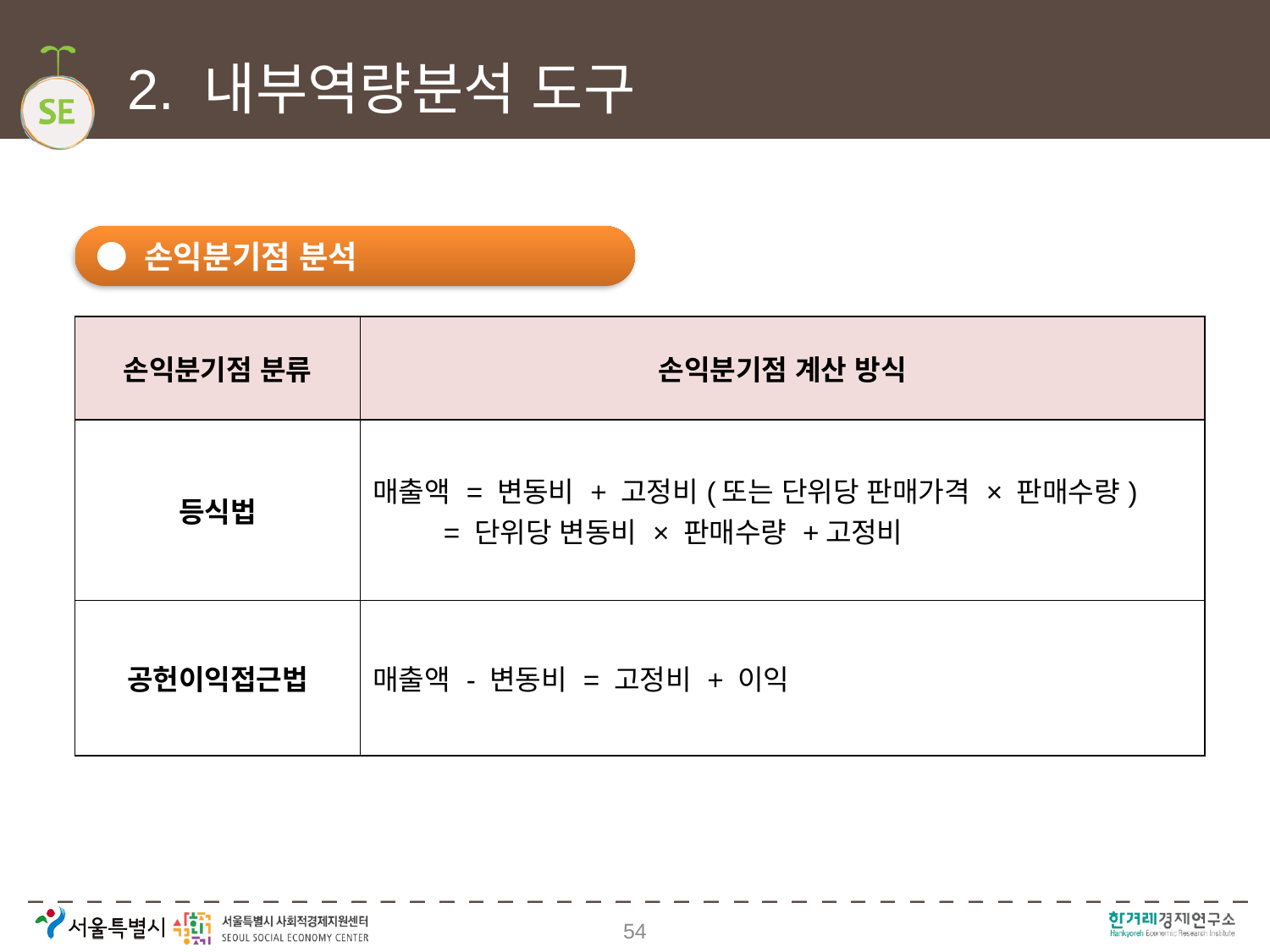

# 2. 내부역량분석 도구
● 손익분기점 분석
| 손익분기점 분류 | 손익분기점 계산 방식 |
| --- | --- |
| 등식법 | 매출액 = 변동비 + 고정비(또는 단위당 판매가격 × 판매수량) = 단위당 변동비 × 판매수량 +고정비 |
| 공헌이익접근법 | 매출액 - 변동비 = 고정비 + 이익 |
54